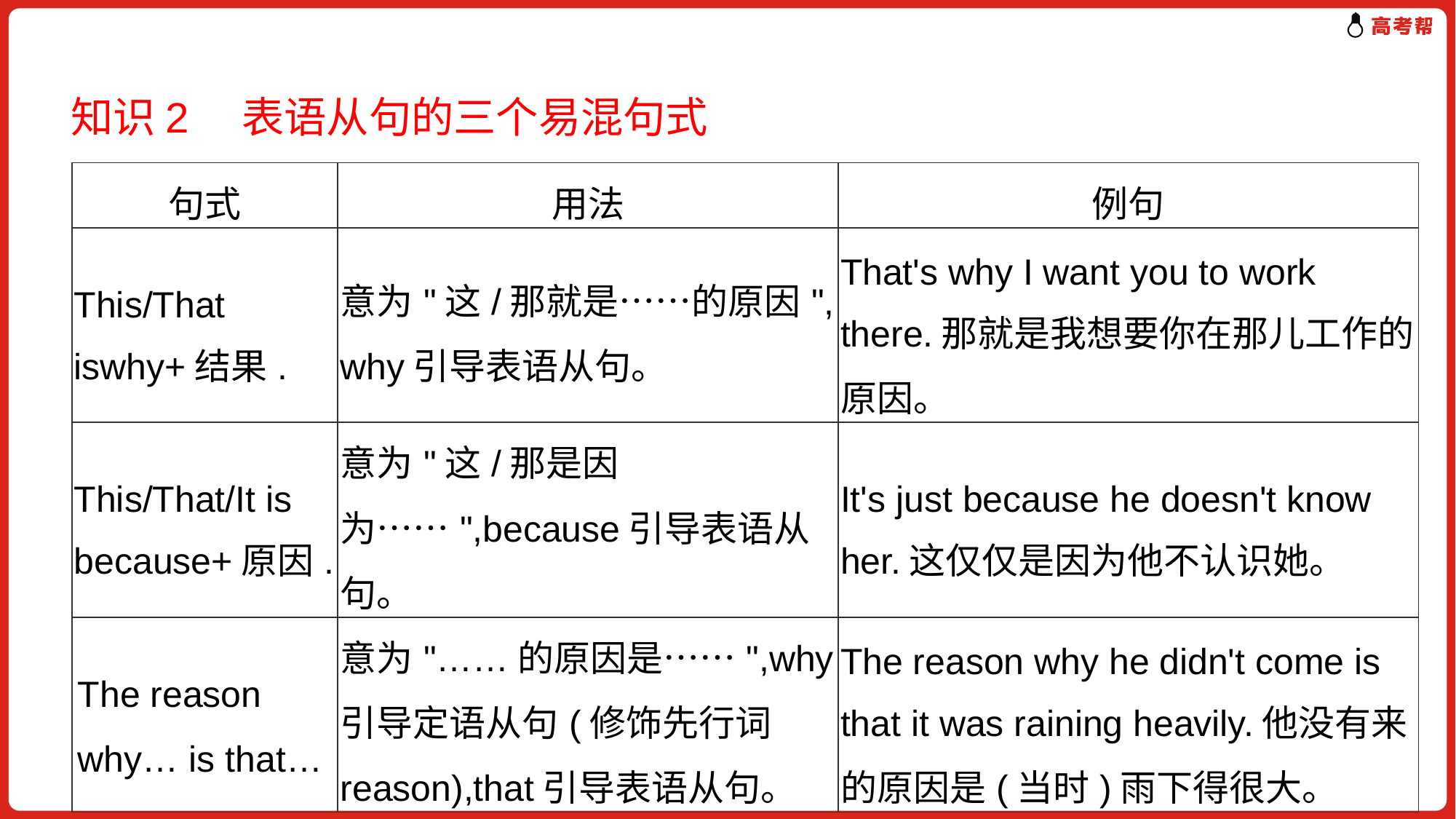

知识2　表语从句的三个易混句式

| 句式 | 用法 | 例句 |
| --- | --- | --- |
| This/That iswhy+结果. | 意为"这/那就是……的原因", why引导表语从句。 | That's why I want you to work there.那就是我想要你在那儿工作的原因。 |
| This/That/It is because+原因. | 意为"这/那是因为……",because引导表语从句。 | It's just because he doesn't know her.这仅仅是因为他不认识她。 |
| The reason why… is that… | 意为"……的原因是……",why引导定语从句(修饰先行词reason),that引导表语从句。 | The reason why he didn't come is that it was raining heavily.他没有来的原因是(当时)雨下得很大。 |